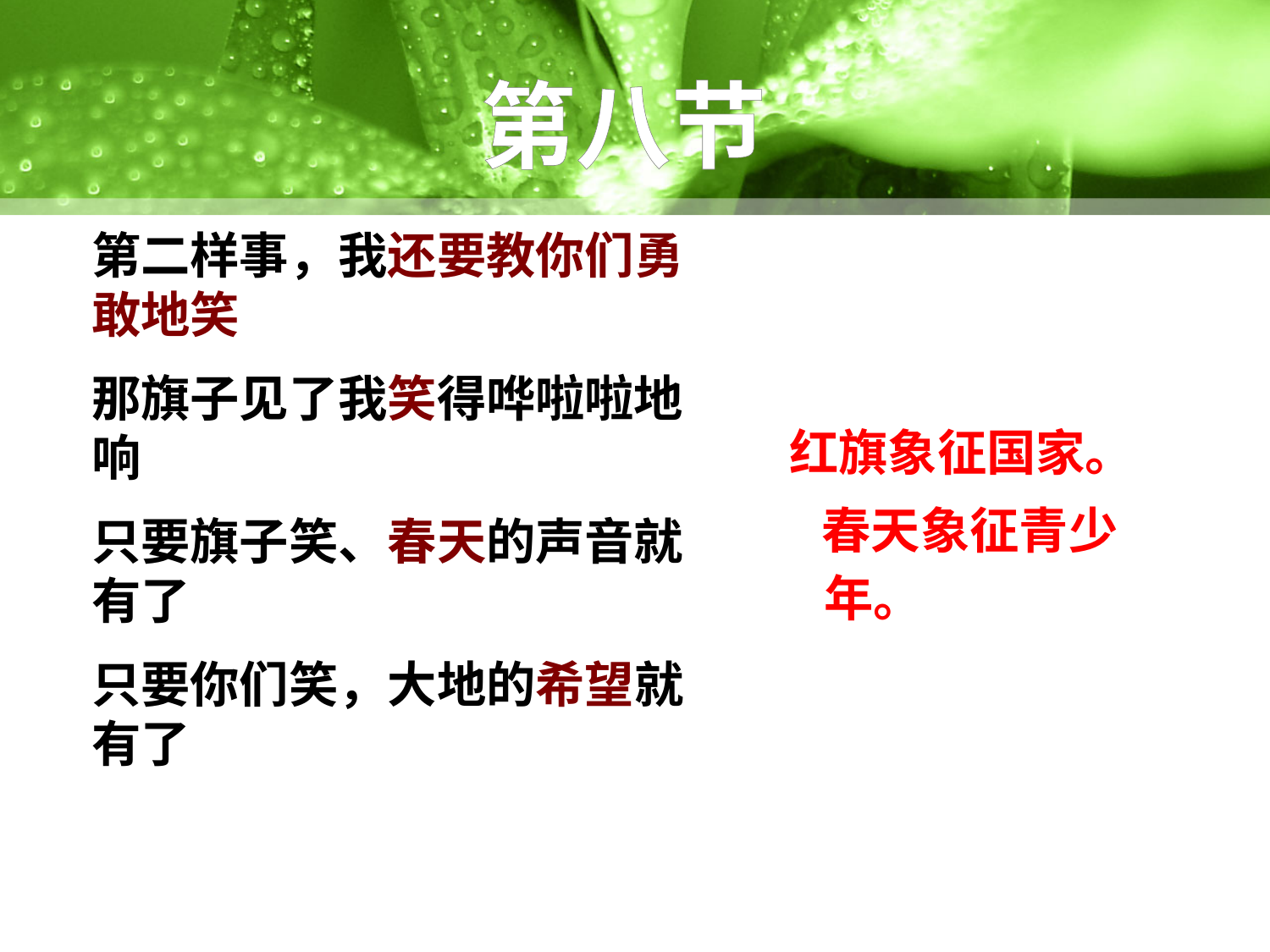

第八节
第二样事，我还要教你们勇敢地笑
那旗子见了我笑得哗啦啦地响
只要旗子笑、春天的声音就有了
只要你们笑，大地的希望就有了

 红旗象征国家。
   春天象征青少年。